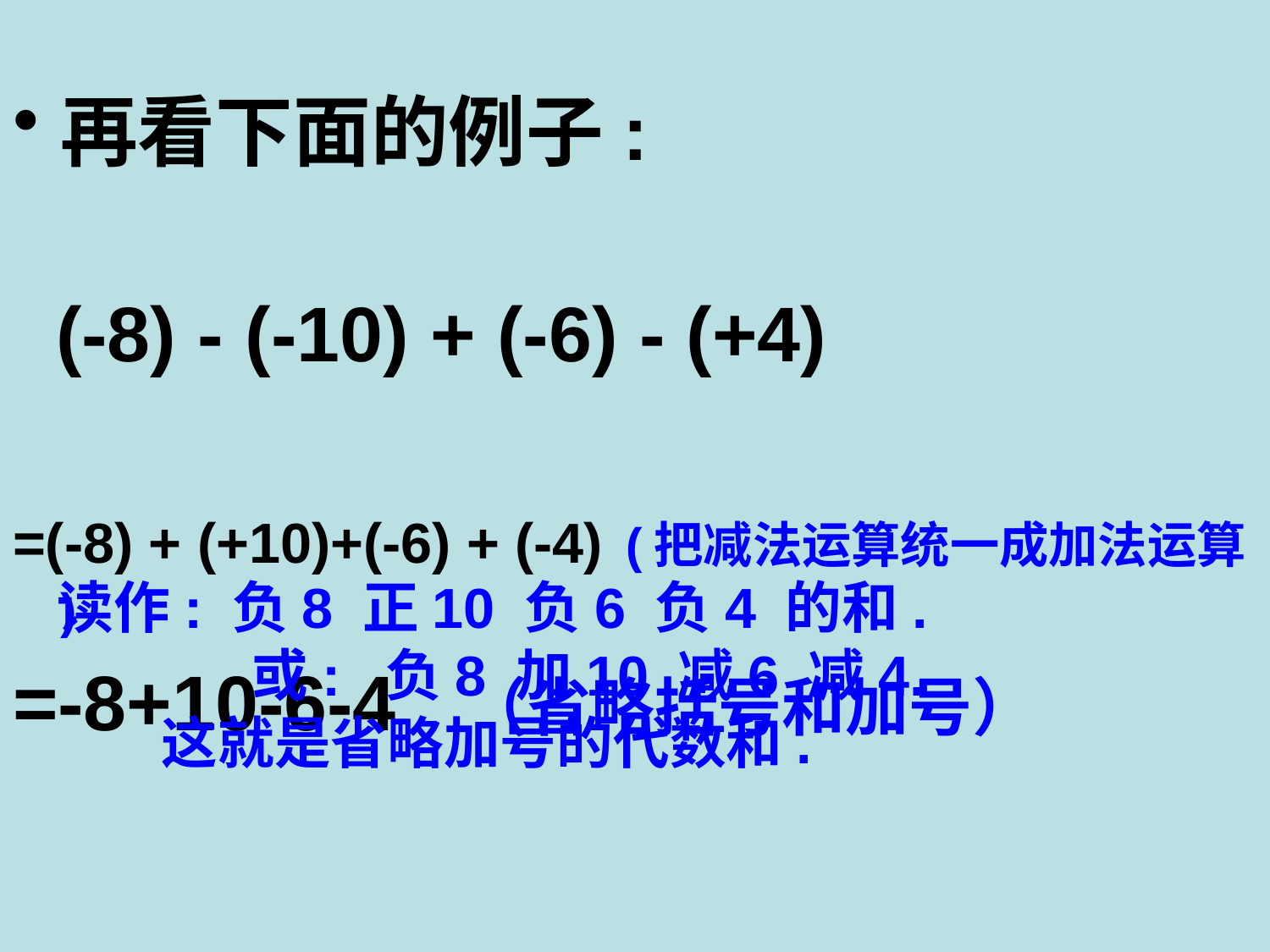

再看下面的例子:
  (-8) - (-10) + (-6) - (+4)
=(-8) + (+10)+(-6) + (-4) (把减法运算统一成加法运算 )
=-8+10-6-4   （省略括号和加号）
读作: 负8 正10 负6 负4 的和.
              或:  负8 加10 减6 减4.
       这就是省略加号的代数和.